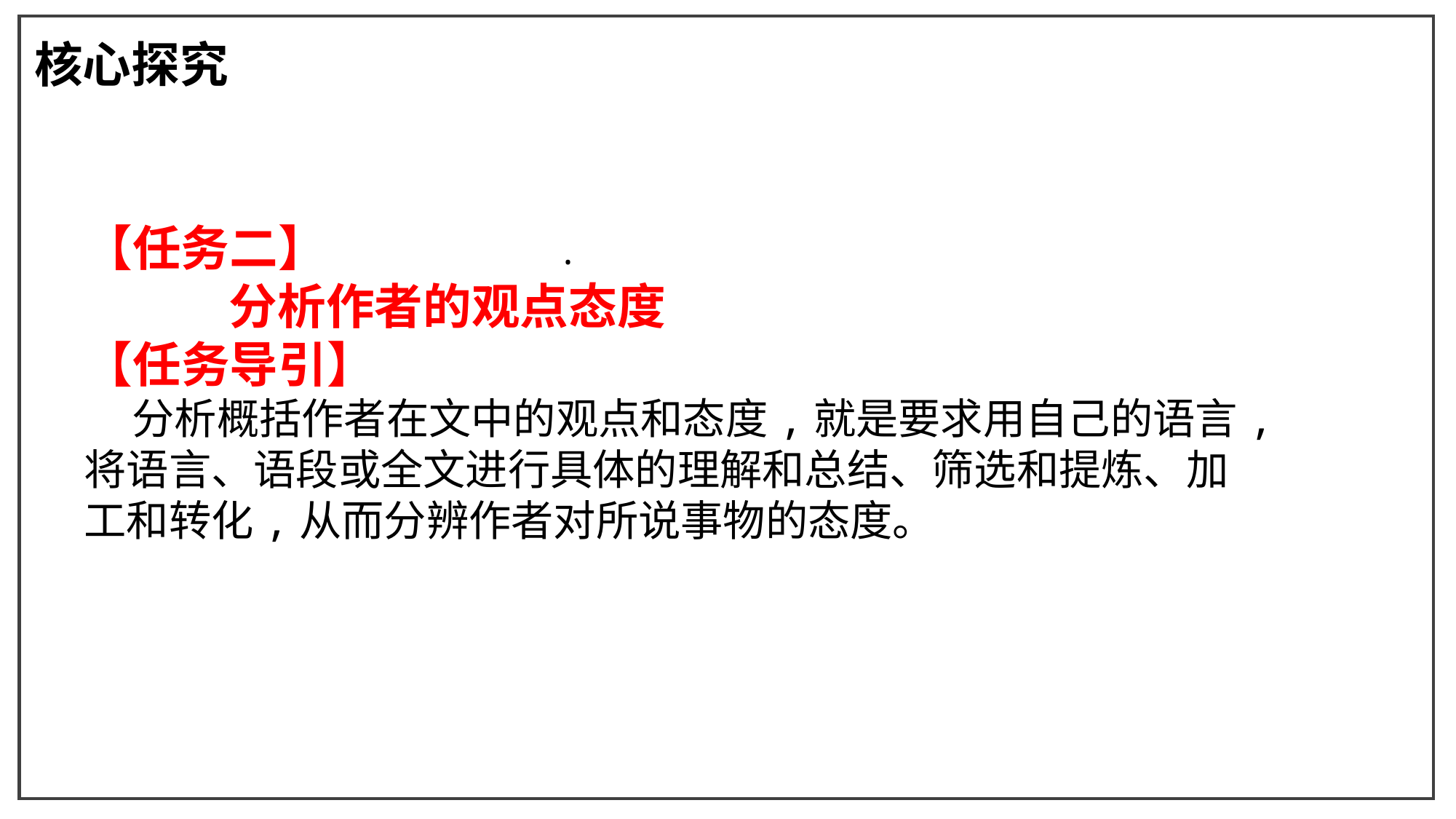

核心探究

.

【任务二】
            分析作者的观点态度
【任务导引】
    分析概括作者在文中的观点和态度,就是要求用自己的语言,将语言、语段或全文进行具体的理解和总结、筛选和提炼、加工和转化,从而分辨作者对所说事物的态度。